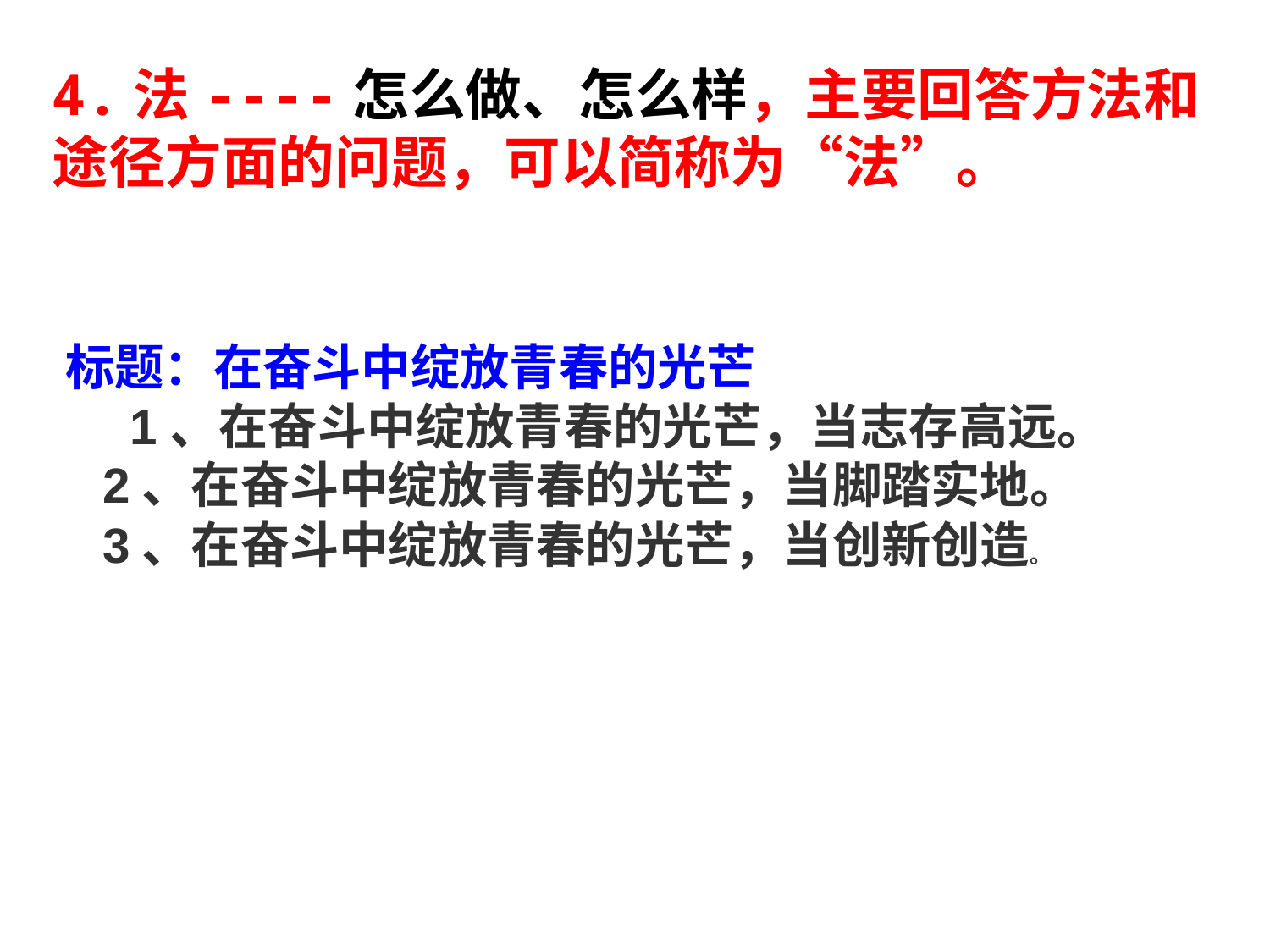

4.法----怎么做、怎么样，主要回答方法和途径方面的问题，可以简称为“法”。
标题：在奋斗中绽放青春的光芒  1、在奋斗中绽放青春的光芒，当志存高远。
2、在奋斗中绽放青春的光芒，当脚踏实地。
3、在奋斗中绽放青春的光芒，当创新创造。